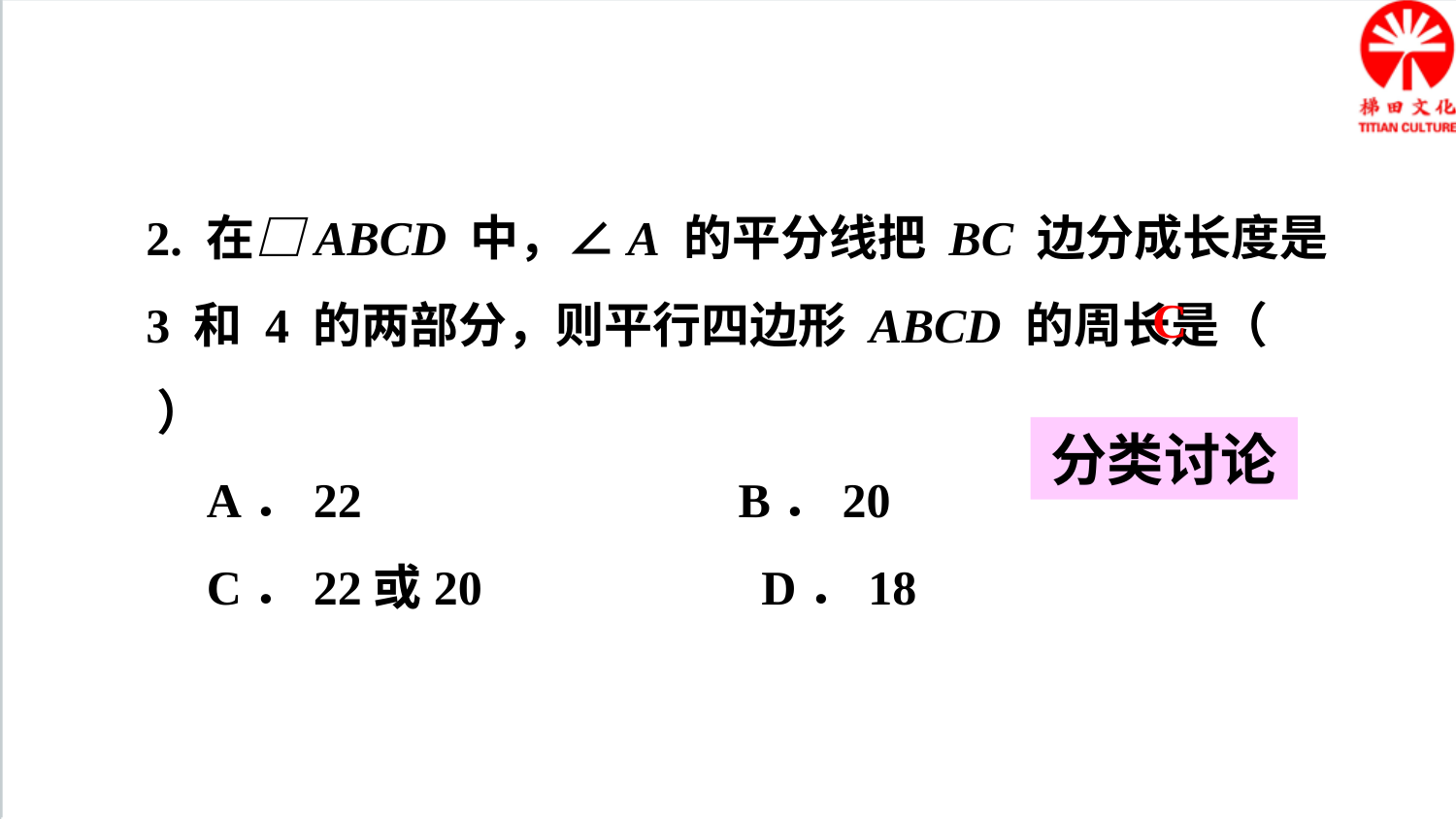

2. 在□ABCD 中，∠A 的平分线把 BC 边分成长度是 3 和 4 的两部分，则平行四边形 ABCD 的周长是（         ）
     A．22                               B．20
     C．22或20                       D．18
C
分类讨论